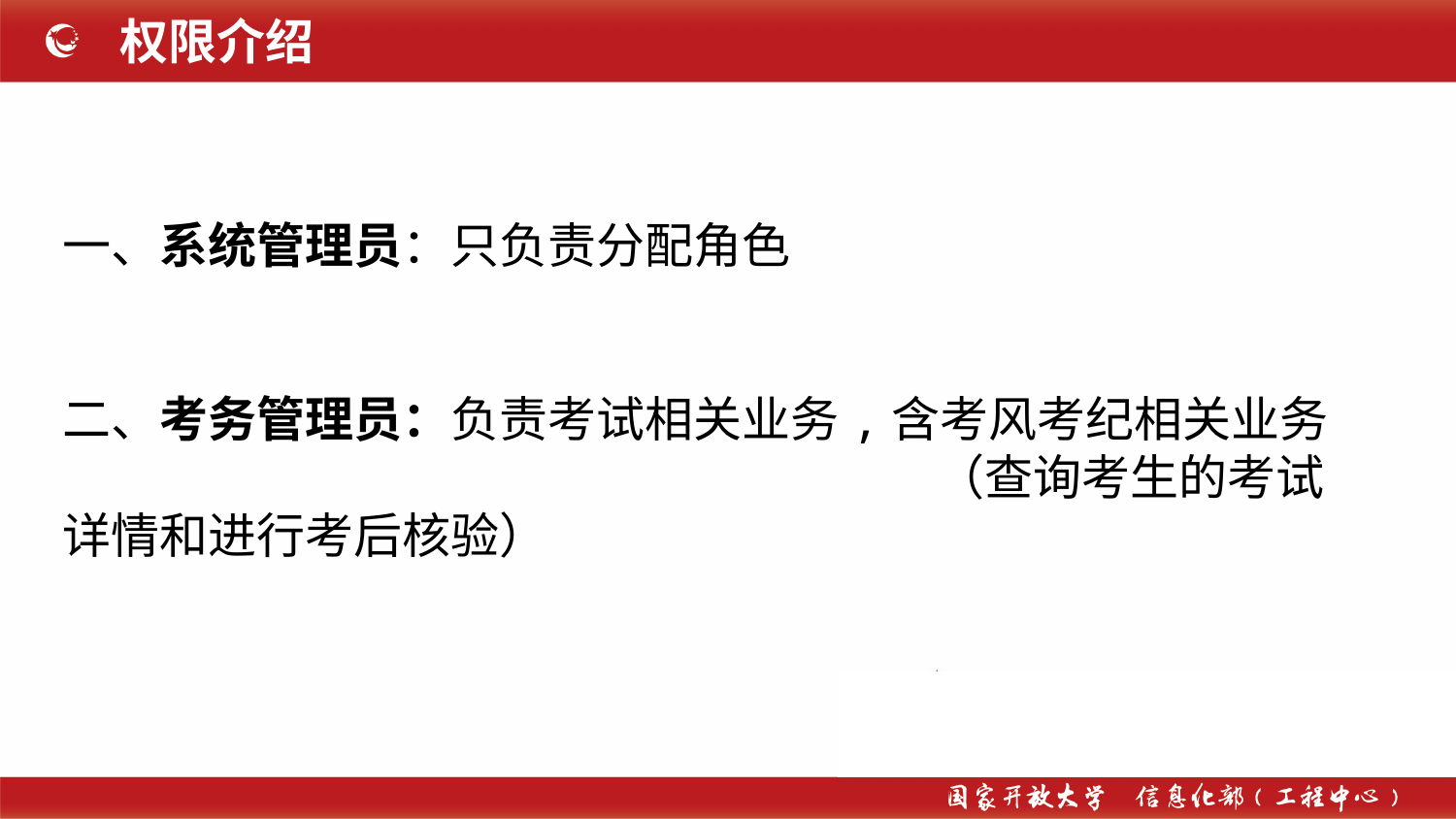

# 权限介绍
一、系统管理员：只负责分配角色
二、考务管理员：负责考试相关业务,含考风考纪相关业务						（查询考生的考试详情和进行考后核验）